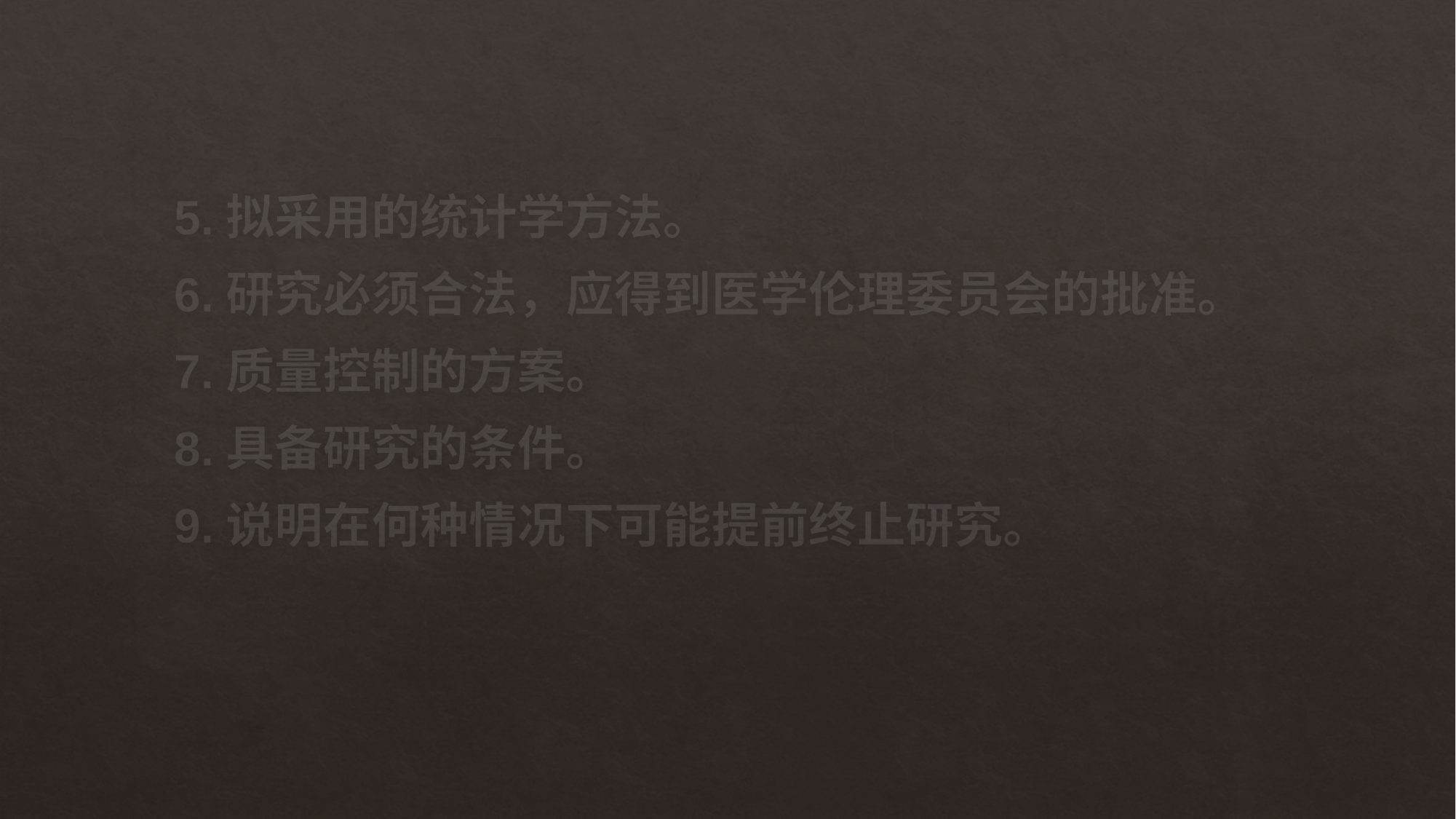

5.拟采用的统计学方法。
6.研究必须合法，应得到医学伦理委员会的批准。
7.质量控制的方案。
8.具备研究的条件。
9.说明在何种情况下可能提前终止研究。